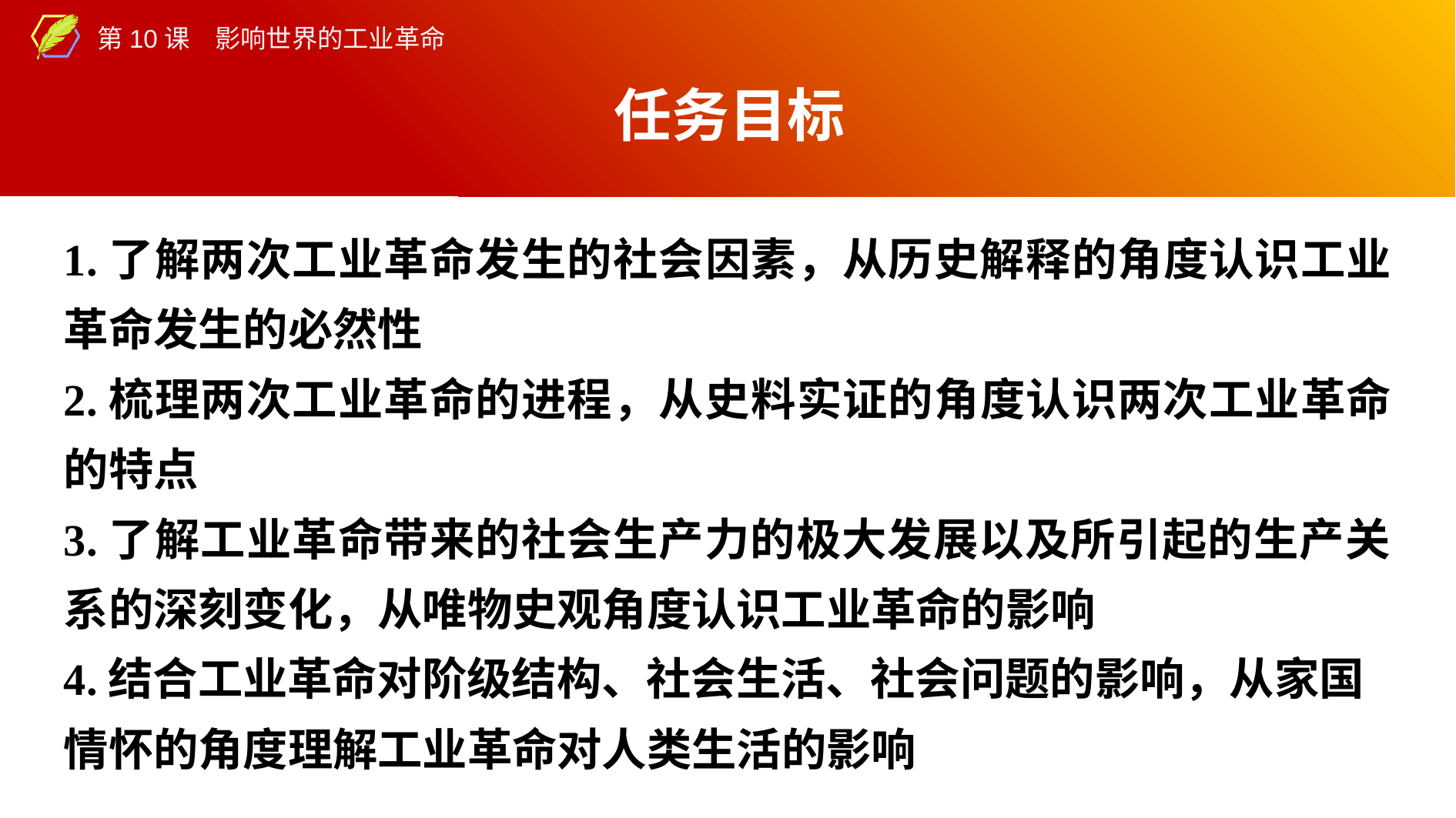

任务目标
1.了解两次工业革命发生的社会因素，从历史解释的角度认识工业革命发生的必然性
2.梳理两次工业革命的进程，从史料实证的角度认识两次工业革命的特点
3.了解工业革命带来的社会生产力的极大发展以及所引起的生产关系的深刻变化，从唯物史观角度认识工业革命的影响
4.结合工业革命对阶级结构、社会生活、社会问题的影响，从家国情怀的角度理解工业革命对人类生活的影响